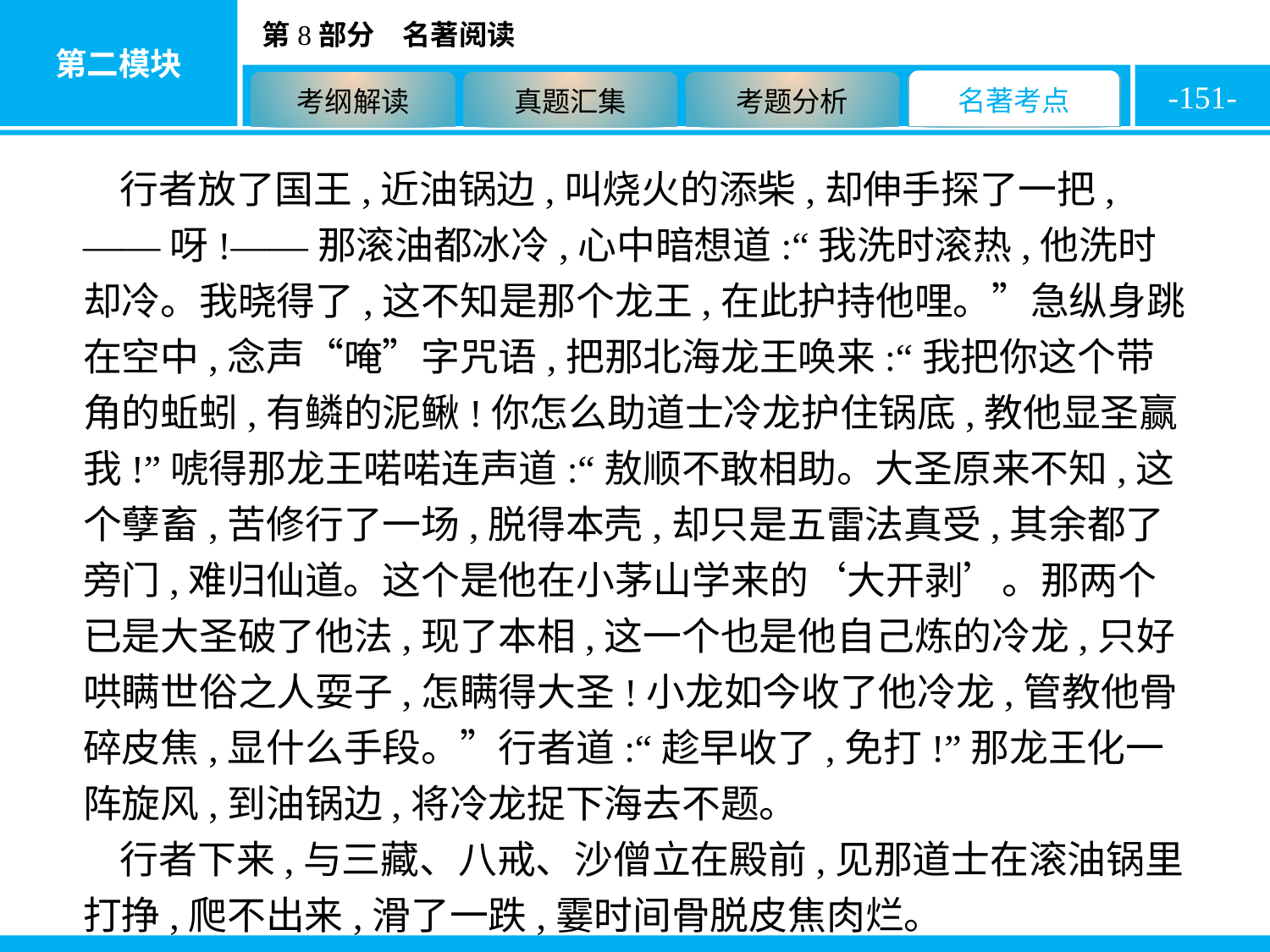

-151-
行者放了国王,近油锅边,叫烧火的添柴,却伸手探了一把,——呀!——那滚油都冰冷,心中暗想道:“我洗时滚热,他洗时却冷。我晓得了,这不知是那个龙王,在此护持他哩。”急纵身跳在空中,念声“唵”字咒语,把那北海龙王唤来:“我把你这个带角的蚯蚓,有鳞的泥鳅!你怎么助道士冷龙护住锅底,教他显圣赢我!”唬得那龙王喏喏连声道:“敖顺不敢相助。大圣原来不知,这个孽畜,苦修行了一场,脱得本壳,却只是五雷法真受,其余都了旁门,难归仙道。这个是他在小茅山学来的‘大开剥’。那两个已是大圣破了他法,现了本相,这一个也是他自己炼的冷龙,只好哄瞒世俗之人耍子,怎瞒得大圣!小龙如今收了他冷龙,管教他骨碎皮焦,显什么手段。”行者道:“趁早收了,免打!”那龙王化一阵旋风,到油锅边,将冷龙捉下海去不题。
行者下来,与三藏、八戒、沙僧立在殿前,见那道士在滚油锅里打挣,爬不出来,滑了一跌,霎时间骨脱皮焦肉烂。